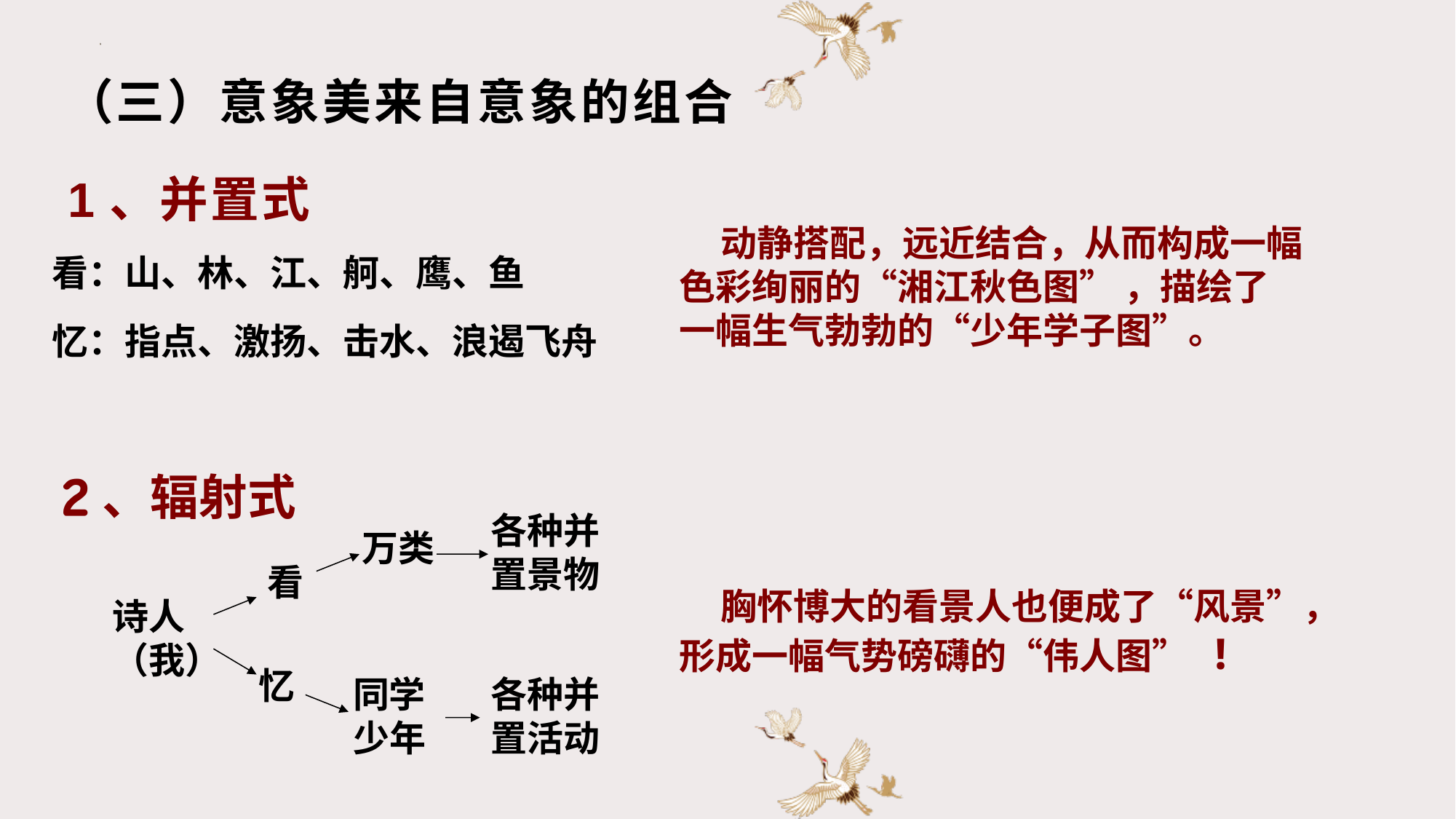

（三）意象美来自意象的组合
1、并置式
    动静搭配，远近结合，从而构成一幅色彩绚丽的“湘江秋色图” ，描绘了一幅生气勃勃的“少年学子图”。
看：山、林、江、舸、鹰、鱼
忆：指点、激扬、击水、浪遏飞舟
2、辐射式
各种并置景物
万类
看

    胸怀博大的看景人也便成了“风景”，形成一幅气势磅礴的“伟人图” !
诗人（我）

忆
同学少年
各种并置活动